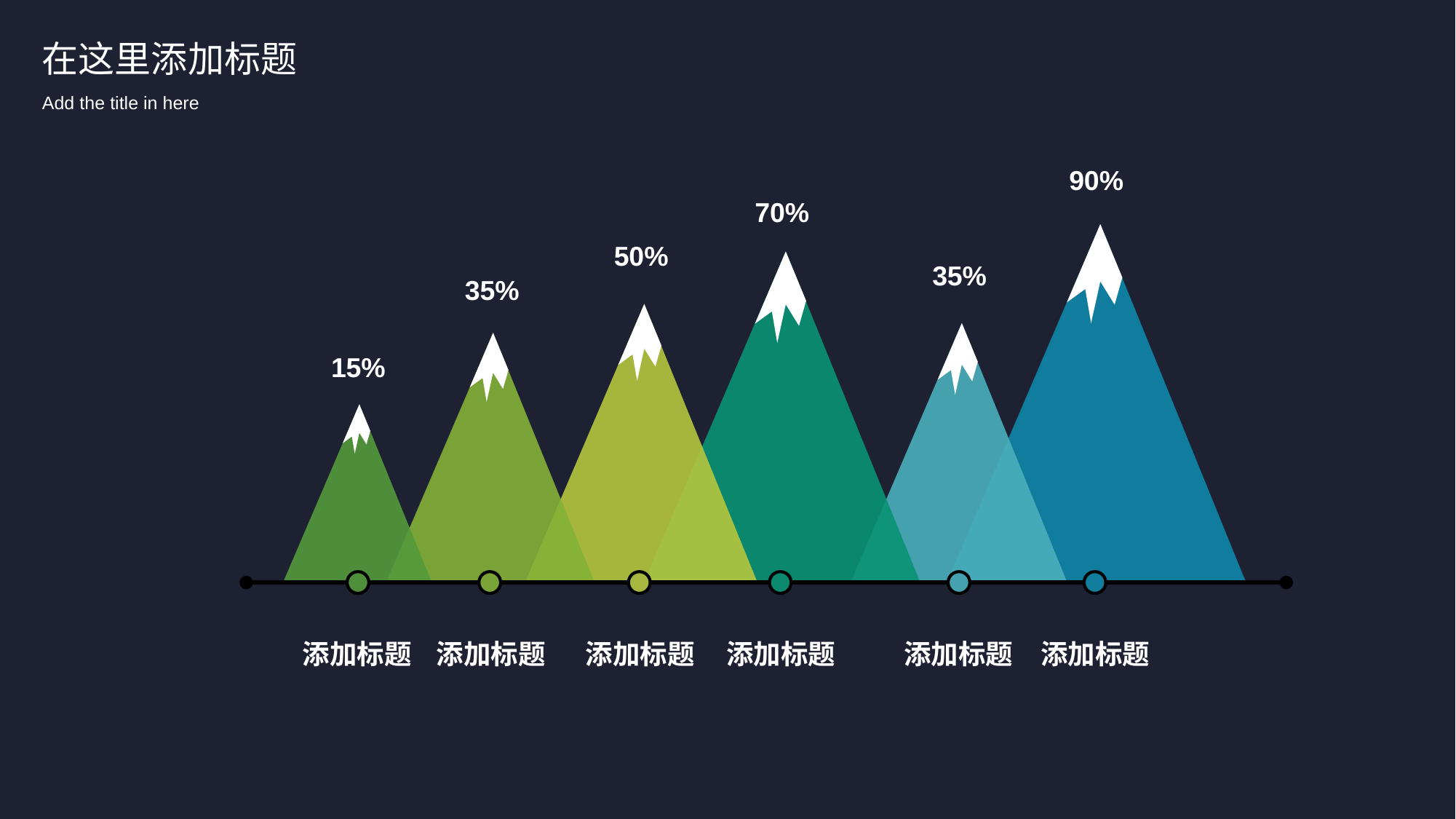

在这里添加标题
Add the title in here
90%
70%
50%

35%
35%
15%
添加标题
添加标题
添加标题
添加标题
添加标题
添加标题